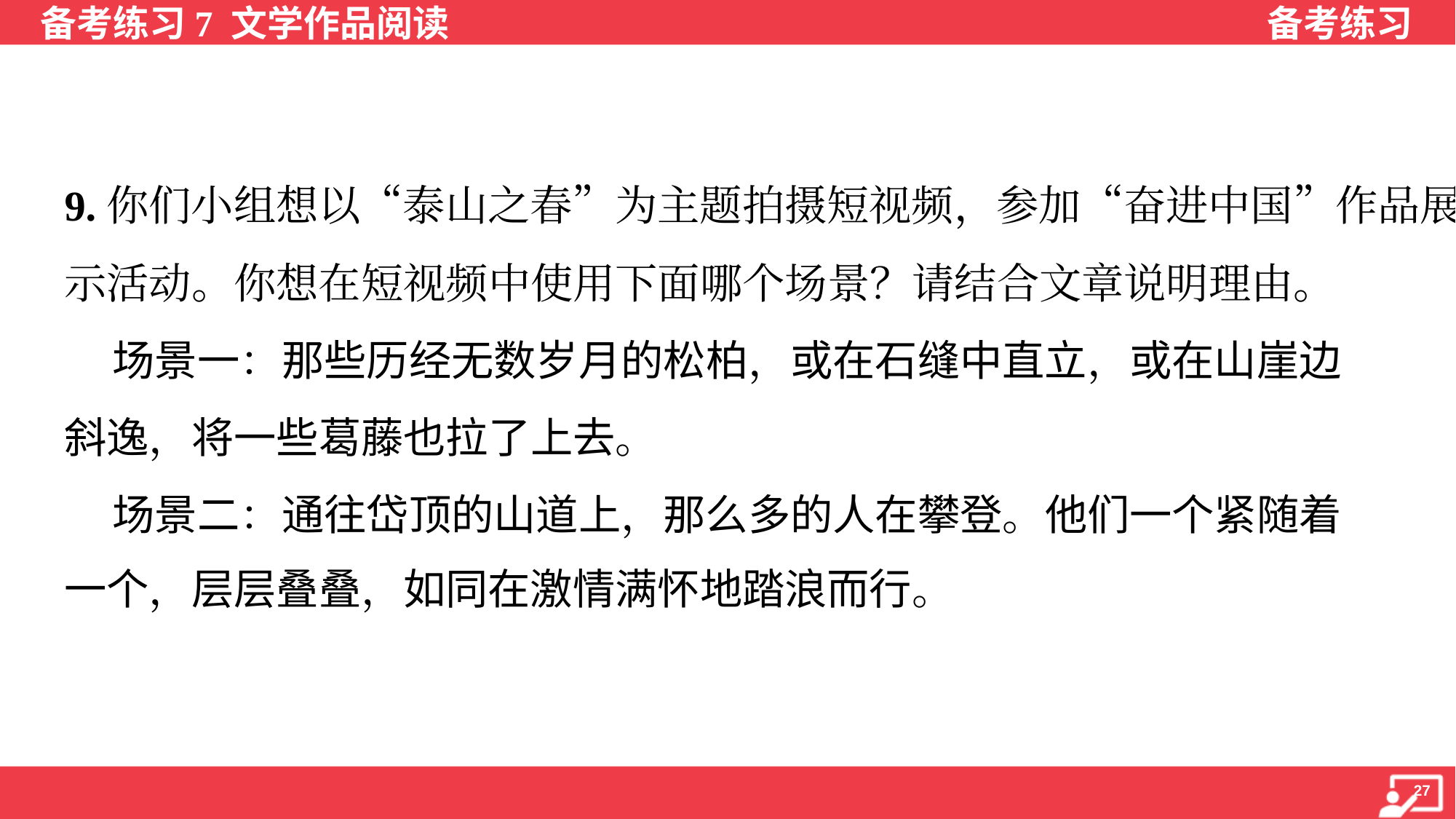

9.你们小组想以“泰山之春”为主题拍摄短视频，参加“奋进中国”作品展
示活动。你想在短视频中使用下面哪个场景？请结合文章说明理由。
    场景一：那些历经无数岁月的松柏，或在石缝中直立，或在山崖边
斜逸，将一些葛藤也拉了上去。
    场景二：通往岱顶的山道上，那么多的人在攀登。他们一个紧随着
一个，层层叠叠，如同在激情满怀地踏浪而行。